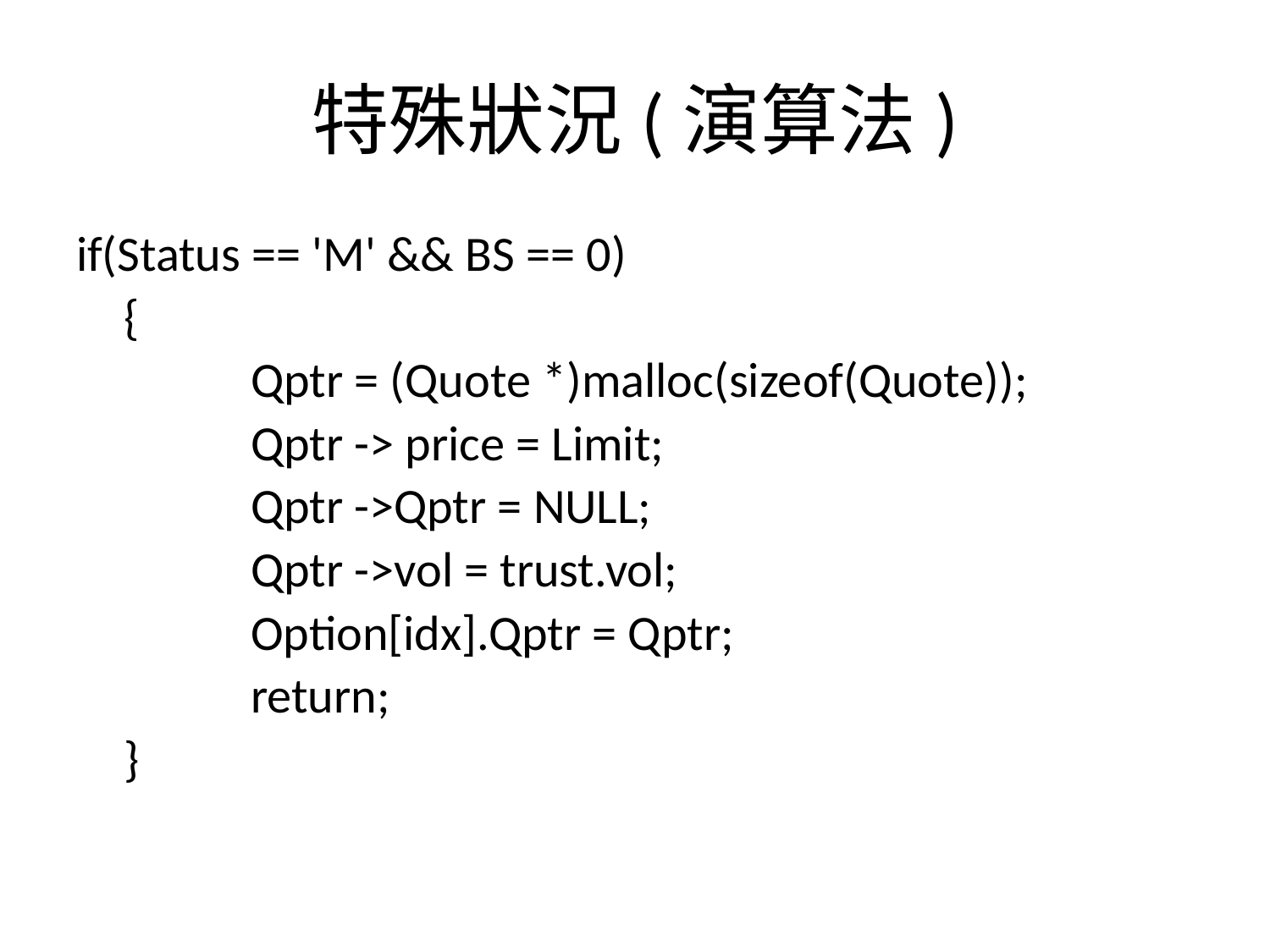

# 特殊狀況(演算法)
if(Status == 'M' && BS == 0)
	{
		Qptr = (Quote *)malloc(sizeof(Quote));
		Qptr -> price = Limit;
		Qptr ->Qptr = NULL;
		Qptr ->vol = trust.vol;
		Option[idx].Qptr = Qptr;
		return;
	}